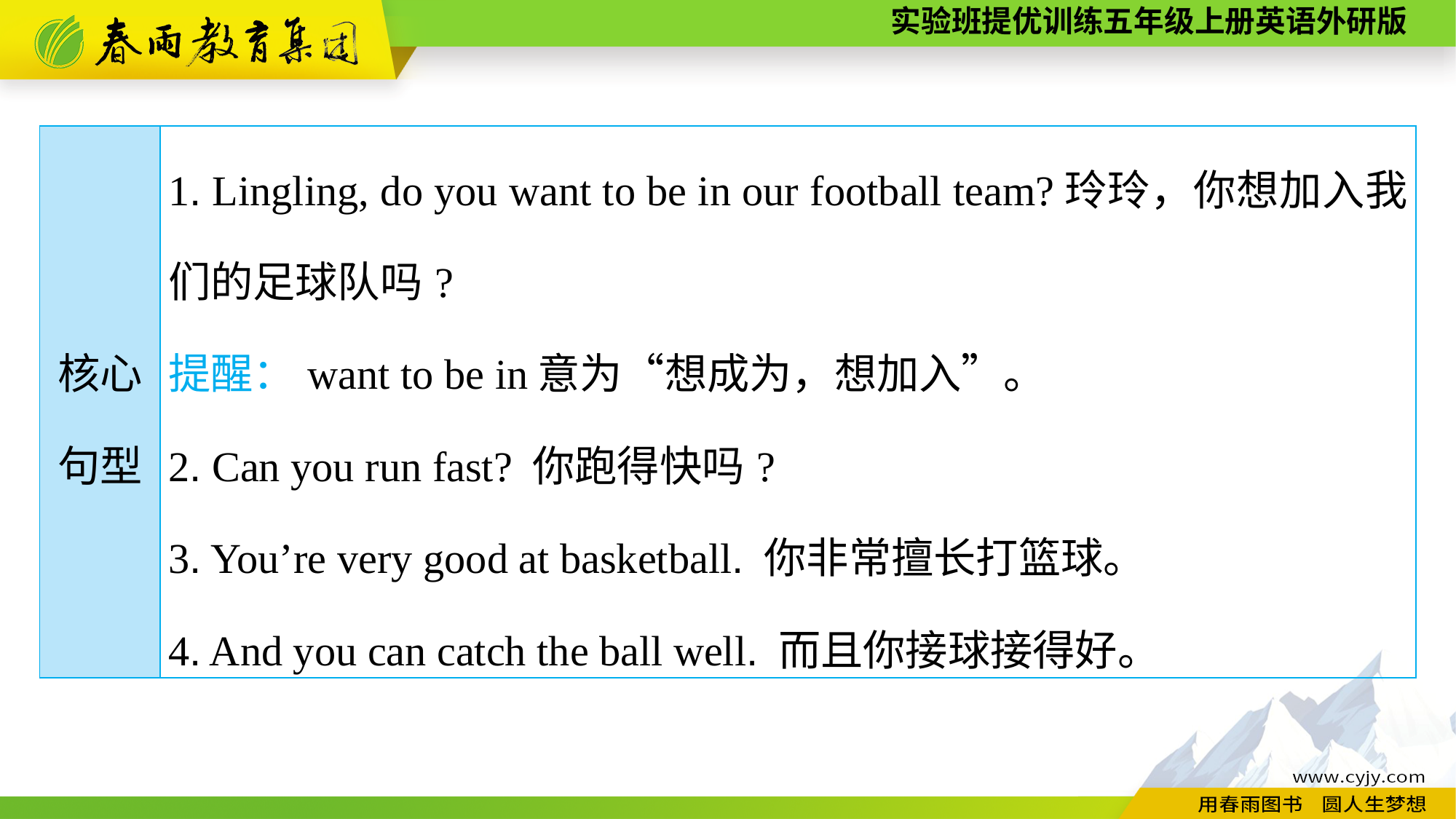

| 核心 句型 | 1. Lingling, do you want to be in our football team?玲玲，你想加入我们的足球队吗? 提醒：want to be in意为“想成为，想加入”。 2. Can you run fast? 你跑得快吗? 3. You’re very good at basketball. 你非常擅长打篮球。 4. And you can catch the ball well. 而且你接球接得好。 |
| --- | --- |